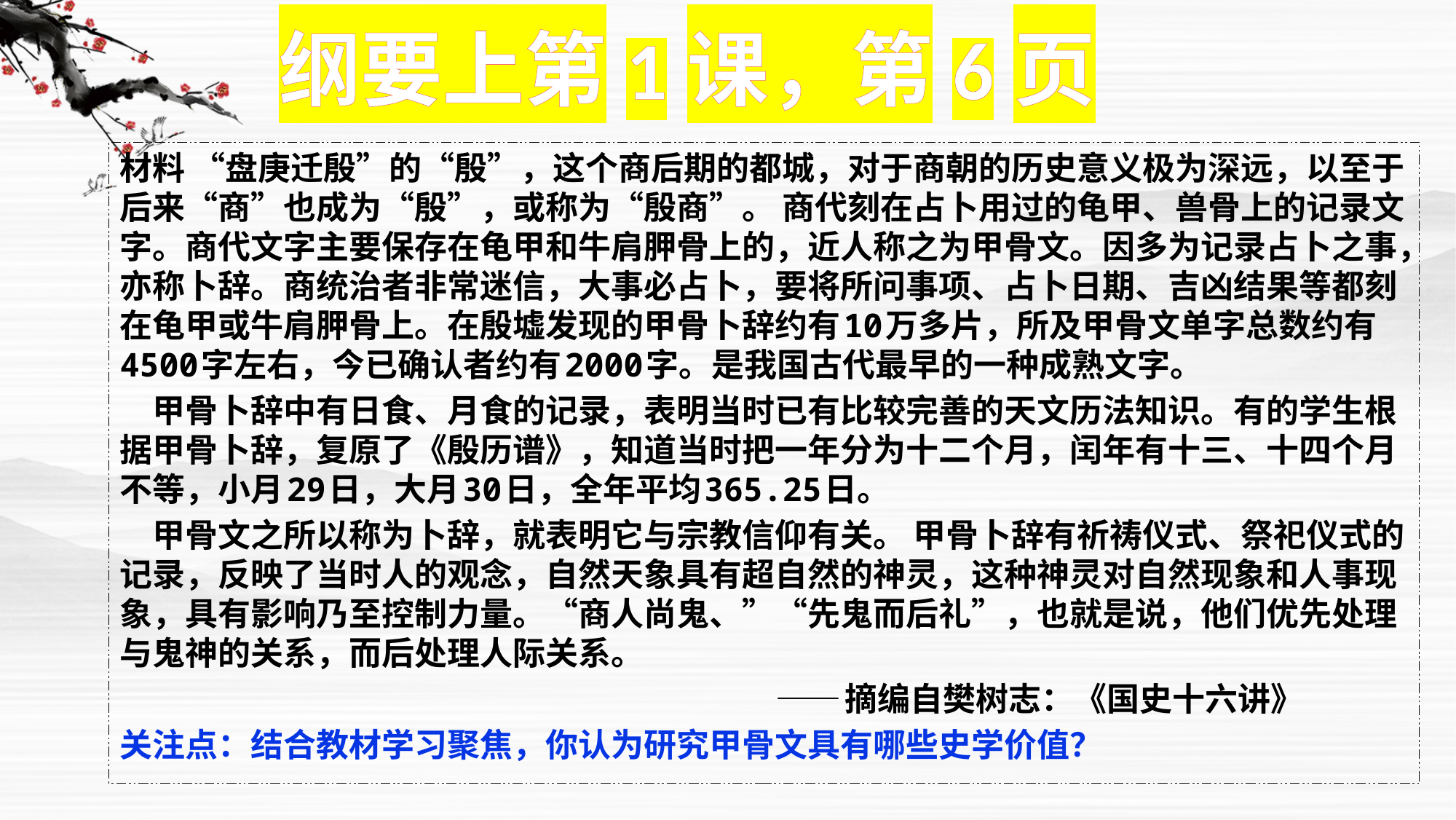

纲要上第1课，第6页
材料 “盘庚迁殷”的“殷”，这个商后期的都城，对于商朝的历史意义极为深远，以至于后来“商”也成为“殷”，或称为“殷商”。 商代刻在占卜用过的龟甲、兽骨上的记录文字。商代文字主要保存在龟甲和牛肩胛骨上的，近人称之为甲骨文。因多为记录占卜之事，亦称卜辞。商统治者非常迷信，大事必占卜，要将所问事项、占卜日期、吉凶结果等都刻在龟甲或牛肩胛骨上。在殷墟发现的甲骨卜辞约有10万多片，所及甲骨文单字总数约有4500字左右，今已确认者约有2000字。是我国古代最早的一种成熟文字。
    甲骨卜辞中有日食、月食的记录，表明当时已有比较完善的天文历法知识。有的学生根据甲骨卜辞，复原了《殷历谱》，知道当时把一年分为十二个月，闰年有十三、十四个月不等，小月29日，大月30日，全年平均365.25日。
    甲骨文之所以称为卜辞，就表明它与宗教信仰有关。 甲骨卜辞有祈祷仪式、祭祀仪式的记录，反映了当时人的观念，自然天象具有超自然的神灵，这种神灵对自然现象和人事现象，具有影响乃至控制力量。“商人尚鬼、”“先鬼而后礼”，也就是说，他们优先处理与鬼神的关系，而后处理人际关系。
                                                                                        ——摘编自樊树志：《国史十六讲》
关注点：结合教材学习聚焦，你认为研究甲骨文具有哪些史学价值？